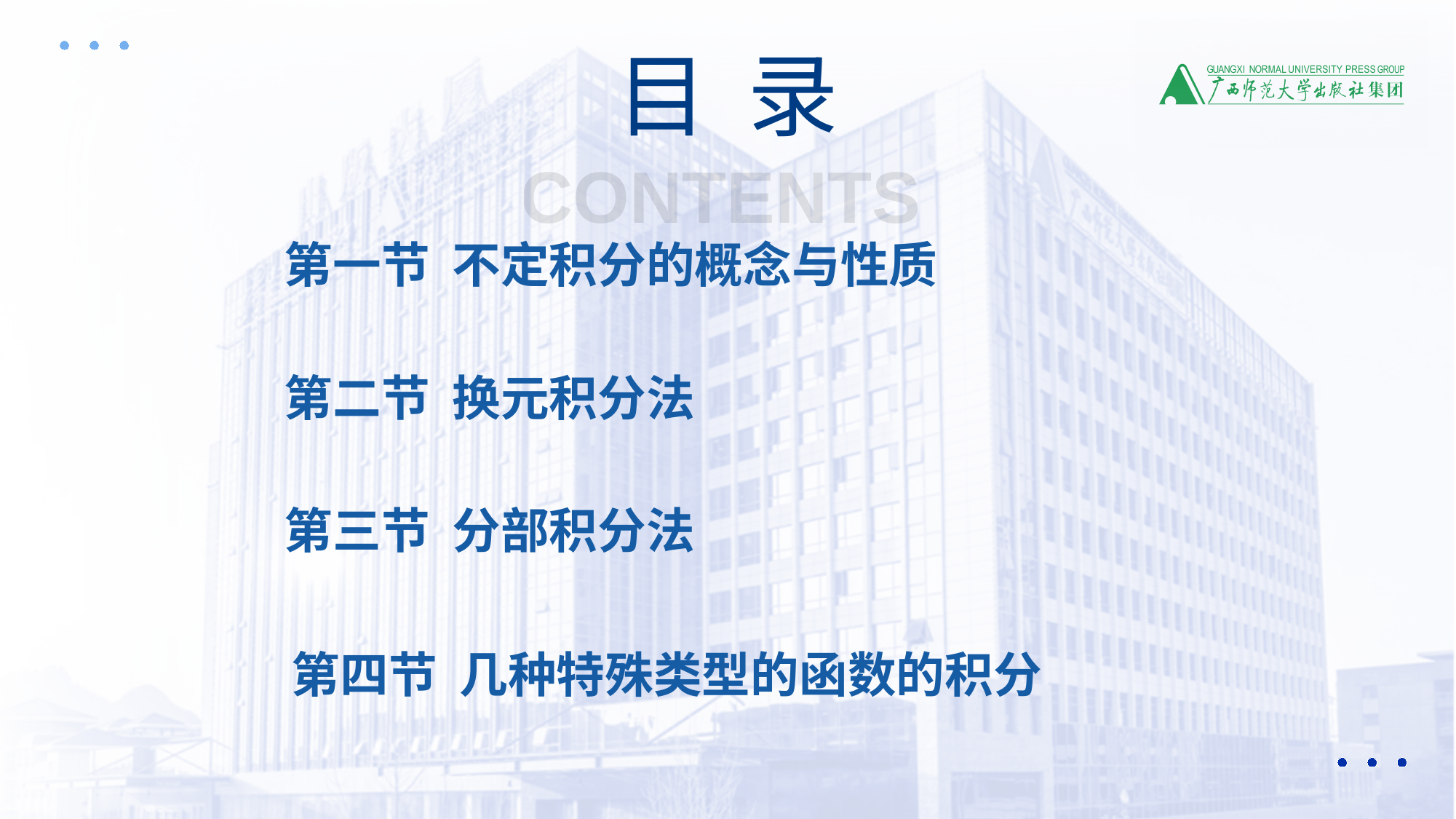

目  录
CONTENTS
第一节  不定积分的概念与性质
第二节  换元积分法
第三节  分部积分法
第四节  几种特殊类型的函数的积分